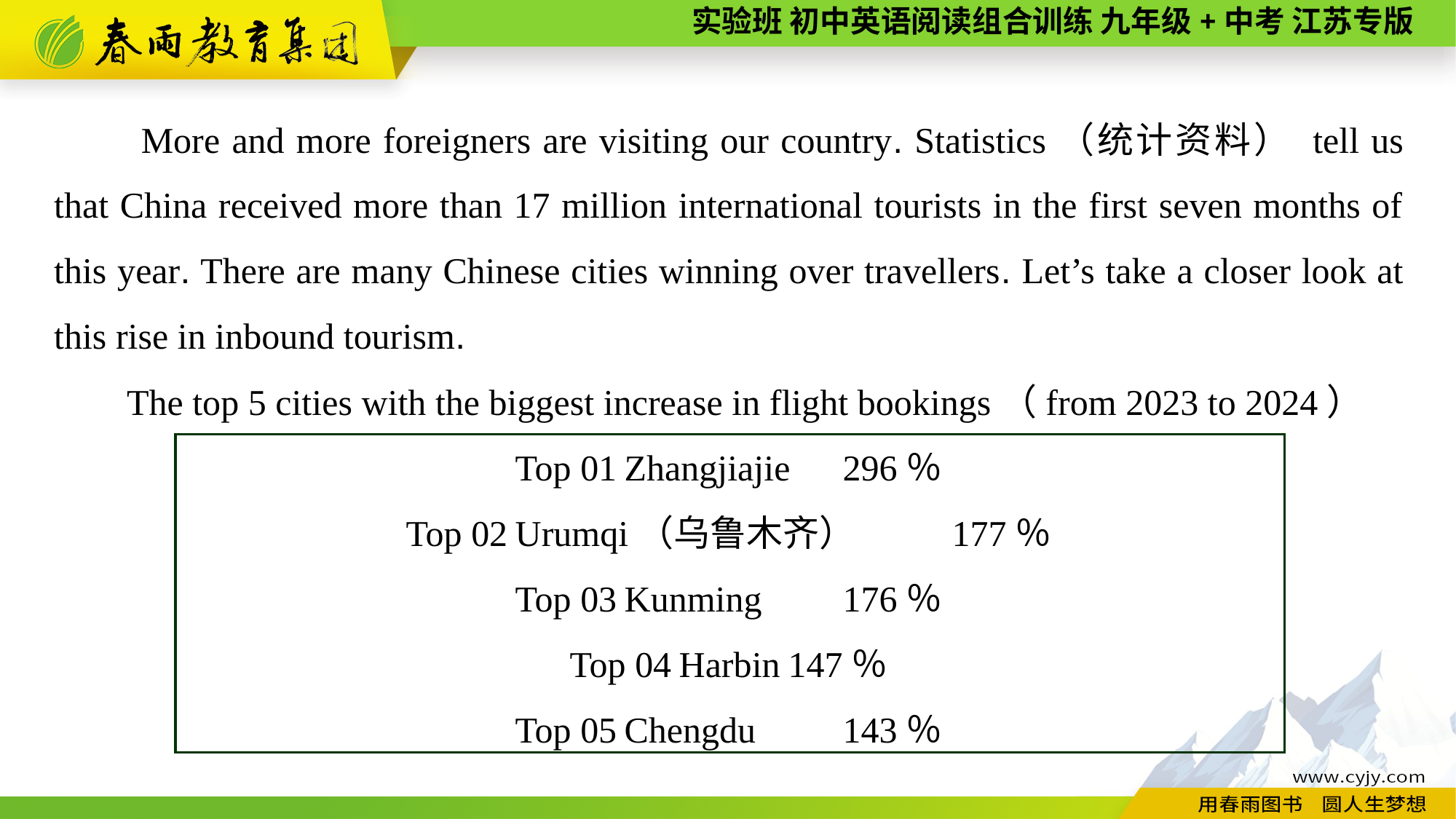

More and more foreigners are visiting our country. Statistics（统计资料） tell us that China received more than 17 million international tourists in the first seven months of this year. There are many Chinese cities winning over travellers. Let’s take a closer look at this rise in inbound tourism.
The top 5 cities with the biggest increase in flight bookings（from 2023 to 2024）
Top 01	Zhangjiajie	296％
Top 02	Urumqi（乌鲁木齐）	177％
Top 03	Kunming	176％
Top 04	Harbin	147％
Top 05	Chengdu	143％